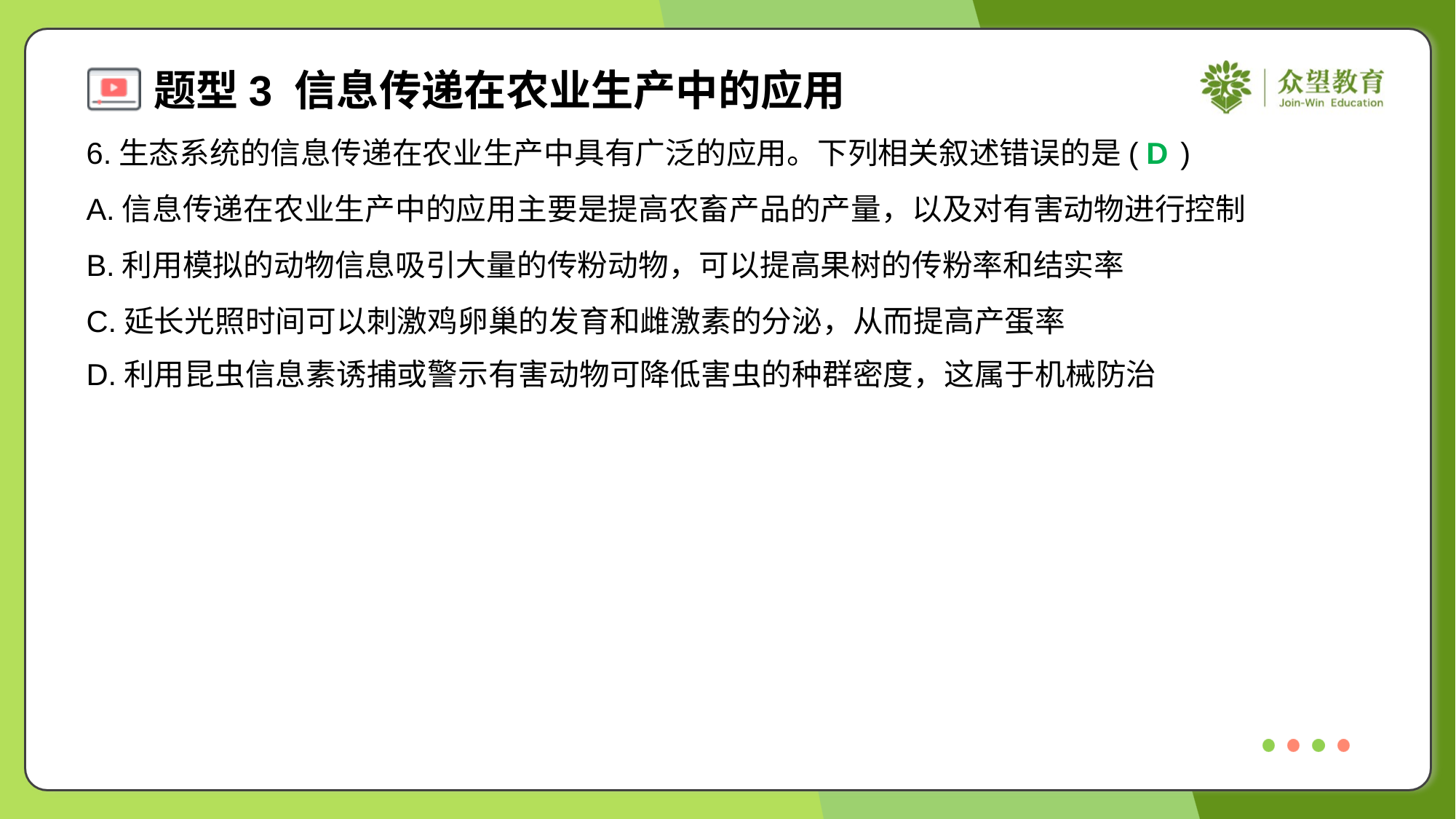

6.生态系统的信息传递在农业生产中具有广泛的应用。下列相关叙述错误的是(     )
D
A.信息传递在农业生产中的应用主要是提高农畜产品的产量，以及对有害动物进行控制
B.利用模拟的动物信息吸引大量的传粉动物，可以提高果树的传粉率和结实率
C.延长光照时间可以刺激鸡卵巢的发育和雌激素的分泌，从而提高产蛋率
D.利用昆虫信息素诱捕或警示有害动物可降低害虫的种群密度，这属于机械防治